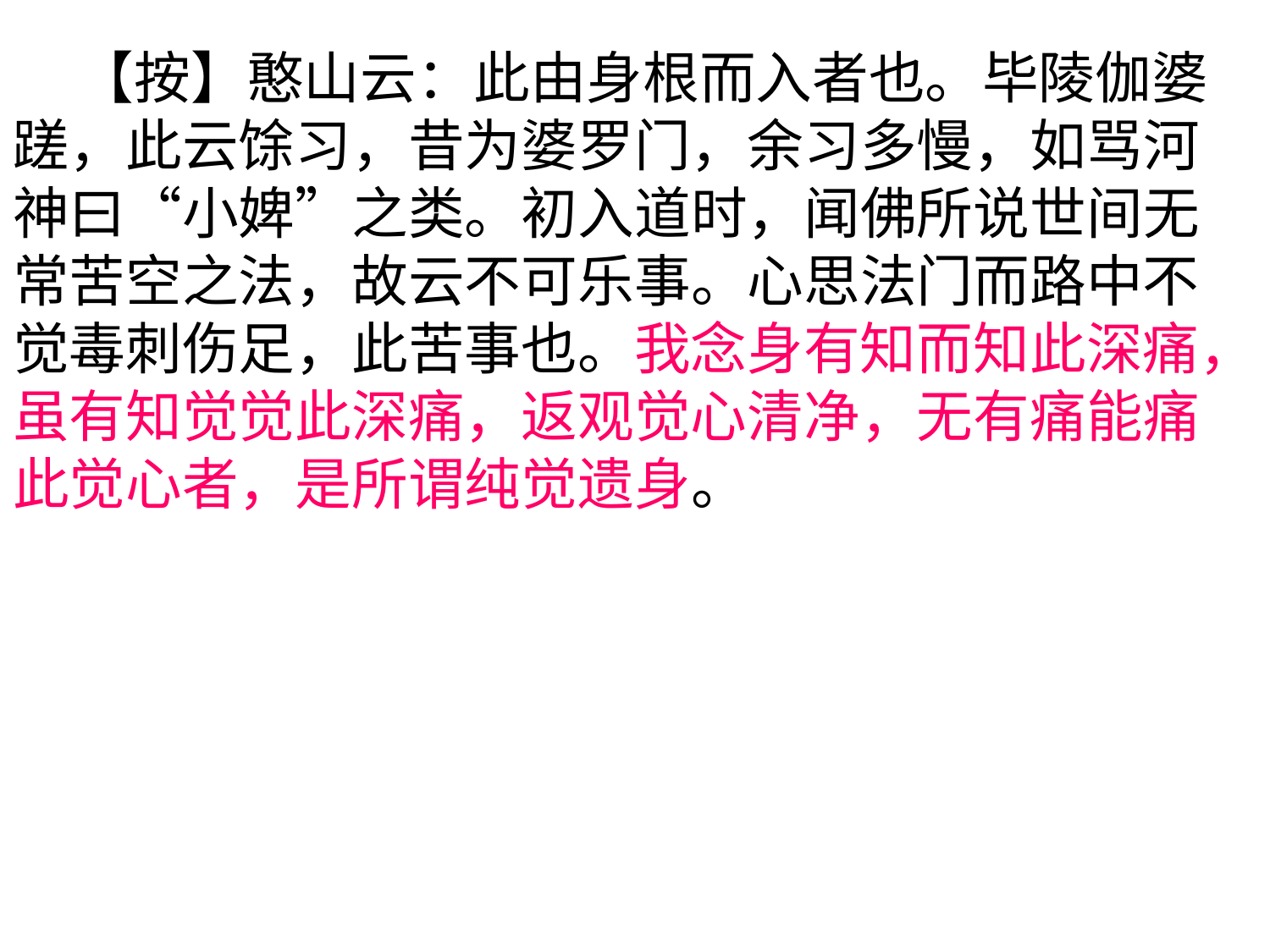

【按】憨山云：此由身根而入者也。毕陵伽婆蹉，此云馀习，昔为婆罗门，余习多慢，如骂河神曰“小婢”之类。初入道时，闻佛所说世间无常苦空之法，故云不可乐事。心思法门而路中不觉毒刺伤足，此苦事也。我念身有知而知此深痛，虽有知觉觉此深痛，返观觉心清净，无有痛能痛此觉心者，是所谓纯觉遗身。